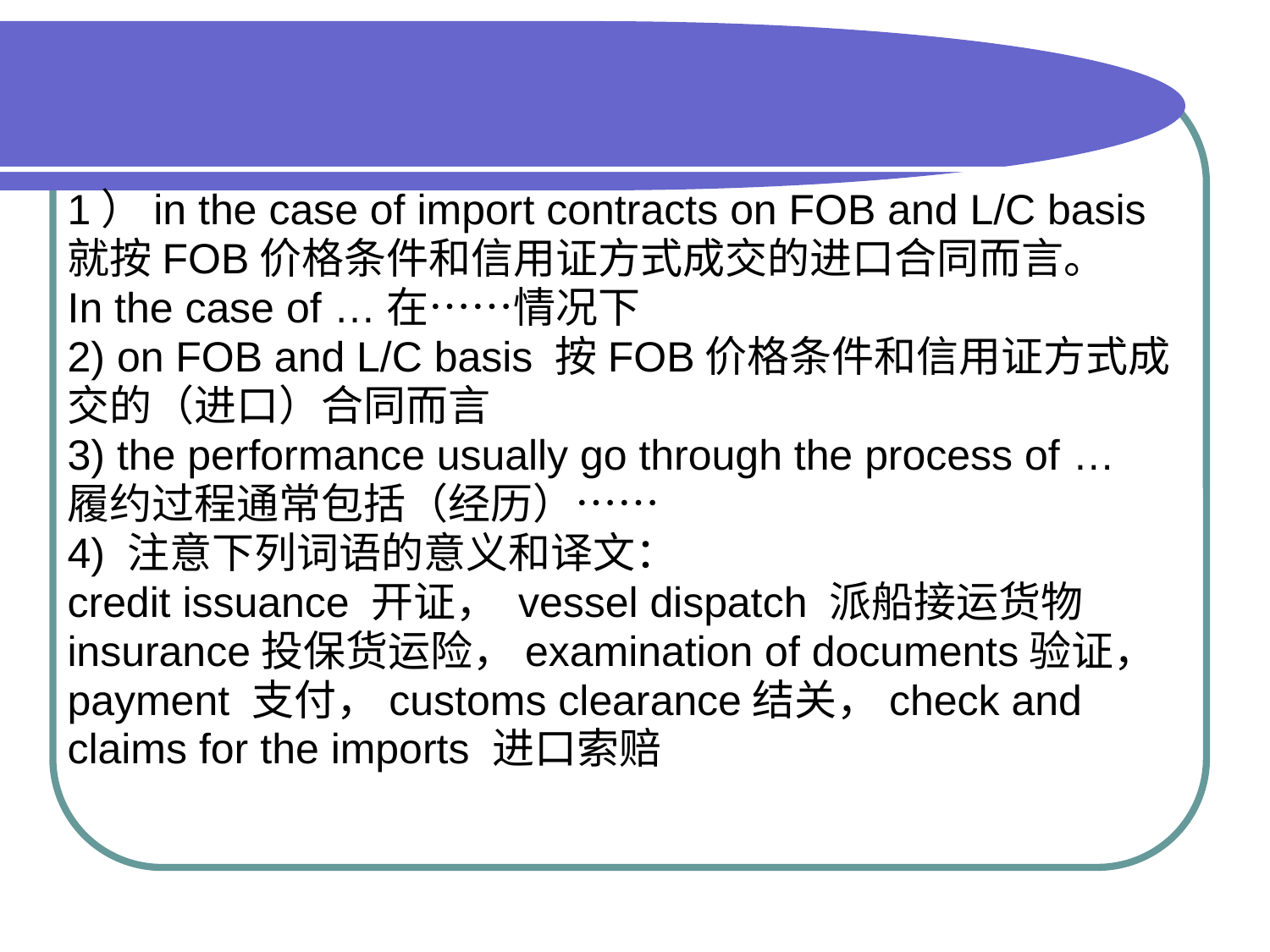

#
1）in the case of import contracts on FOB and L/C basis
就按FOB价格条件和信用证方式成交的进口合同而言。
In the case of …在……情况下
2) on FOB and L/C basis 按FOB价格条件和信用证方式成
交的（进口）合同而言
3) the performance usually go through the process of …
履约过程通常包括（经历）……
4) 注意下列词语的意义和译文：
credit issuance 开证， vessel dispatch 派船接运货物
insurance投保货运险，examination of documents验证，
payment 支付，customs clearance结关，check and
claims for the imports 进口索赔